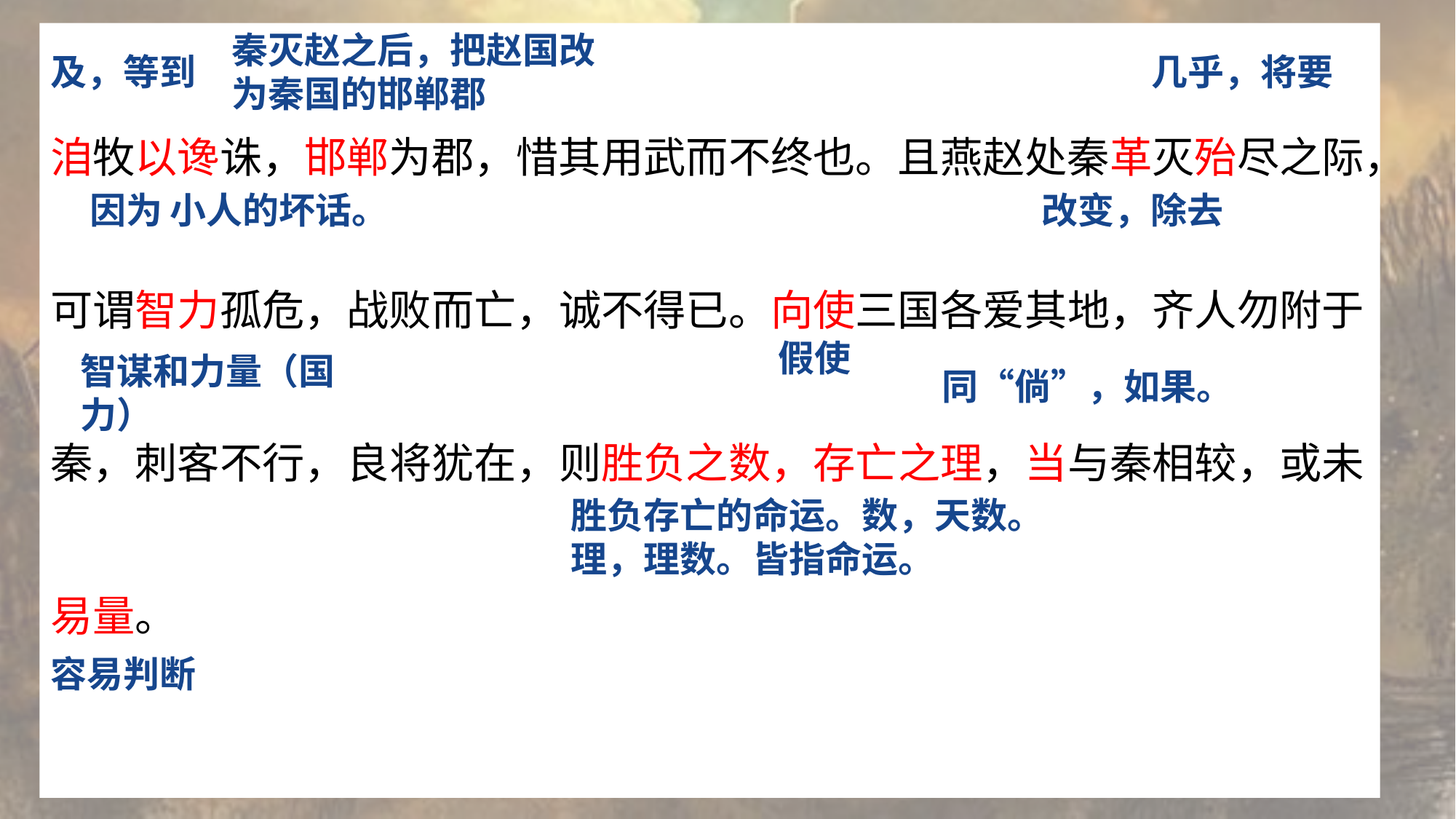

秦灭赵之后，把赵国改为秦国的邯郸郡
洎牧以谗诛，邯郸为郡，惜其用武而不终也。且燕赵处秦革灭殆尽之际，可谓智力孤危，战败而亡，诚不得已。向使三国各爱其地，齐人勿附于秦，刺客不行，良将犹在，则胜负之数，存亡之理，当与秦相较，或未易量。

及，等到
几乎，将要
因为
小人的坏话。
改变，除去
假使
智谋和力量（国力）
同“倘”，如果。
胜负存亡的命运。数，天数。理，理数。皆指命运。
容易判断